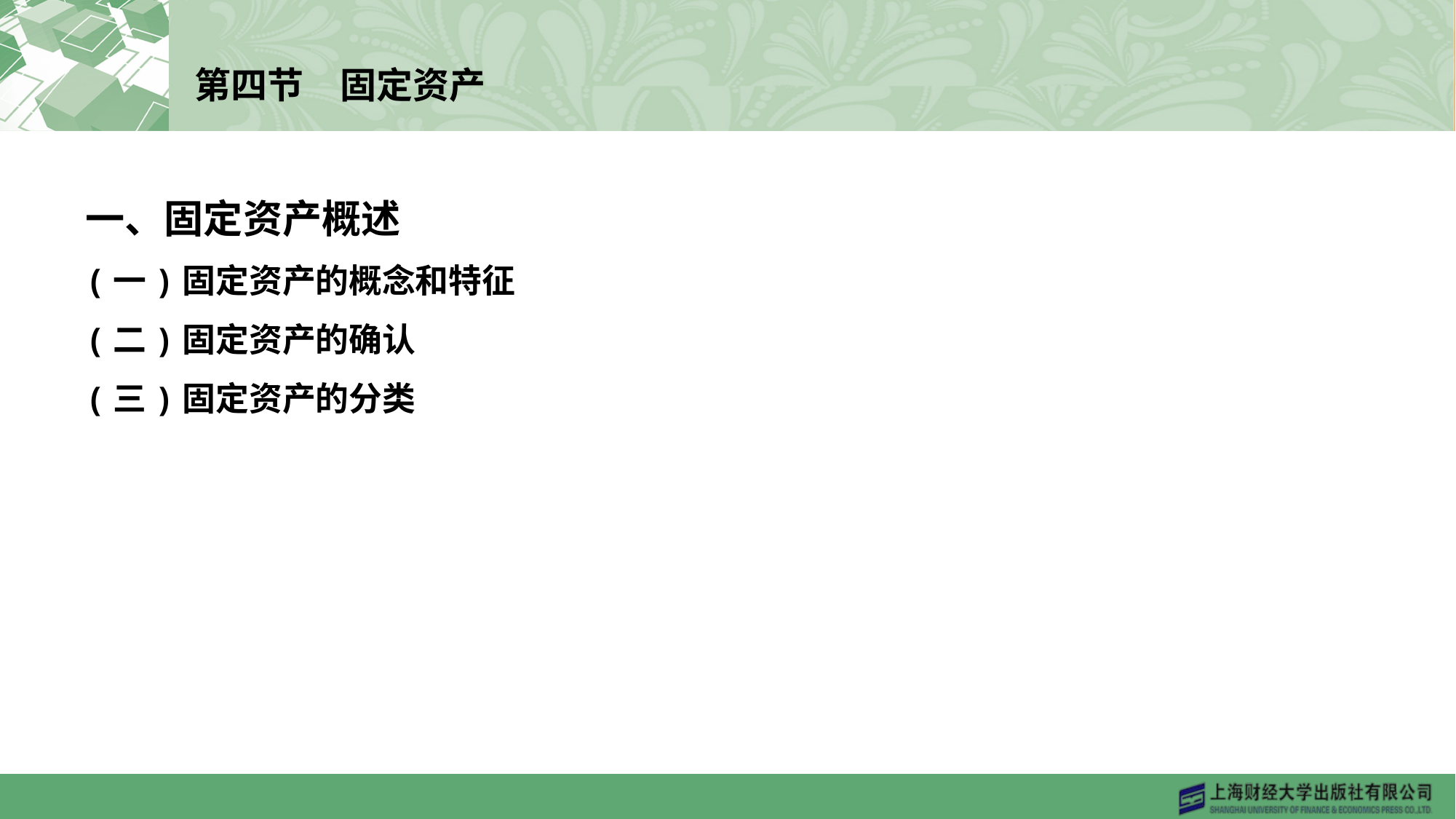

# 第四节　固定资产
一、固定资产概述
(一)固定资产的概念和特征
(二)固定资产的确认
(三)固定资产的分类